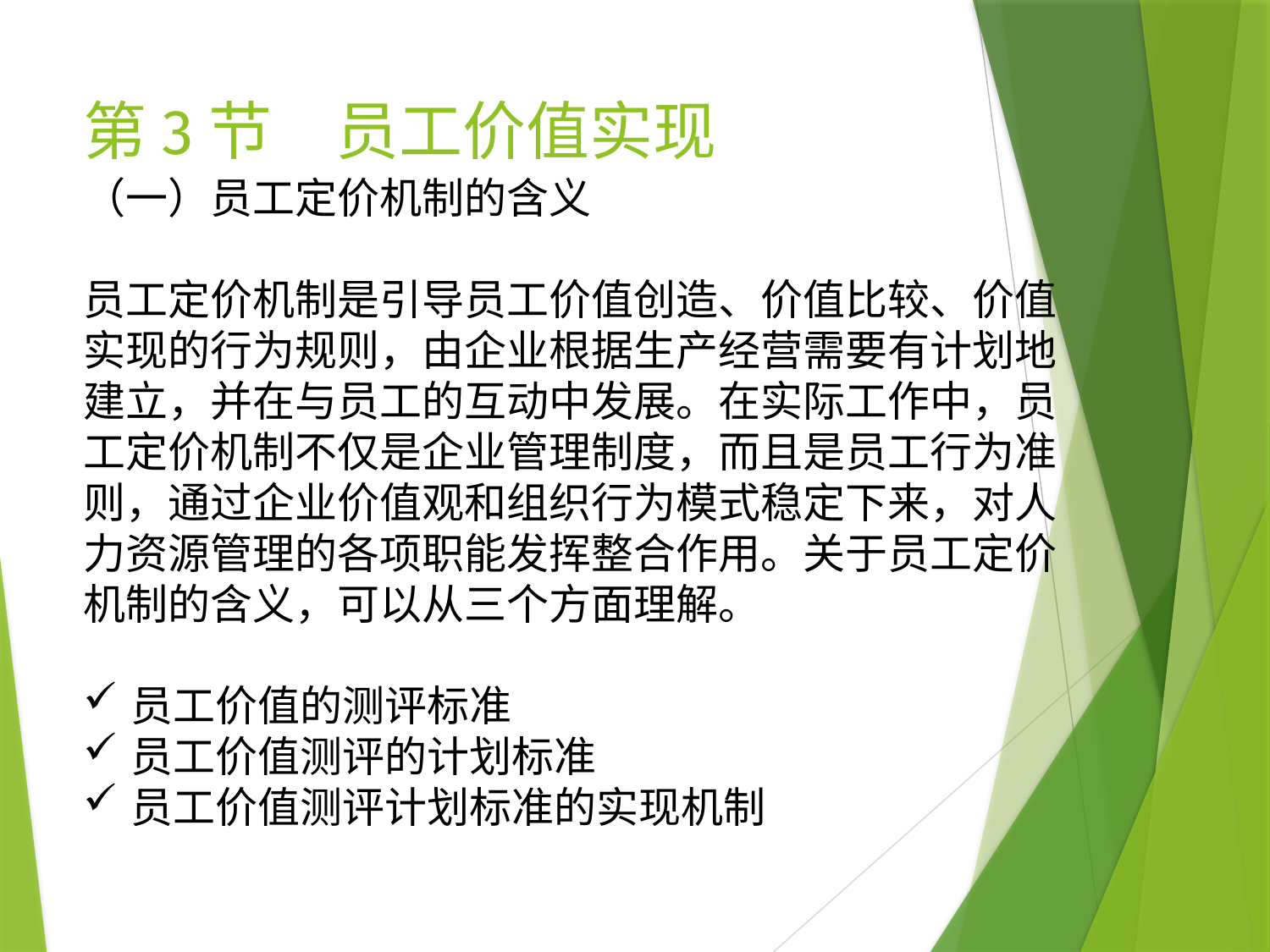

# 第3节　员工价值实现
（一）员工定价机制的含义

员工定价机制是引导员工价值创造、价值比较、价值实现的行为规则，由企业根据生产经营需要有计划地建立，并在与员工的互动中发展。在实际工作中，员工定价机制不仅是企业管理制度，而且是员工行为准则，通过企业价值观和组织行为模式稳定下来，对人力资源管理的各项职能发挥整合作用。关于员工定价机制的含义，可以从三个方面理解。

员工价值的测评标准
员工价值测评的计划标准
员工价值测评计划标准的实现机制